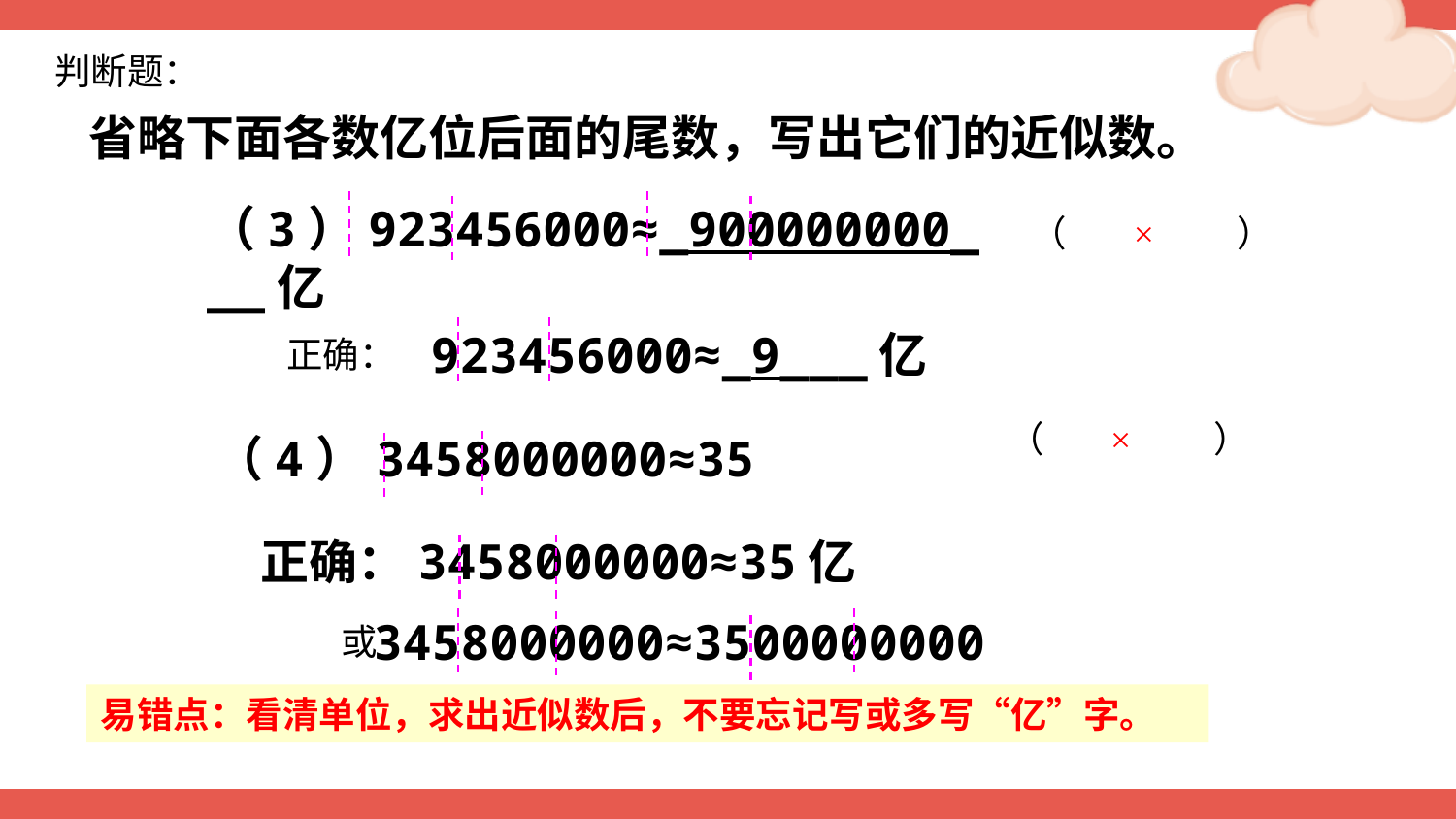

判断题：
省略下面各数亿位后面的尾数，写出它们的近似数。
（3）923456000≈_900000000___亿
（       ×        ）
923456000≈_9___亿
正确：
（       ×        ）
（4）3458000000≈35
正确：3458000000≈35亿
3458000000≈3500000000
或
易错点：看清单位，求出近似数后，不要忘记写或多写“亿”字。